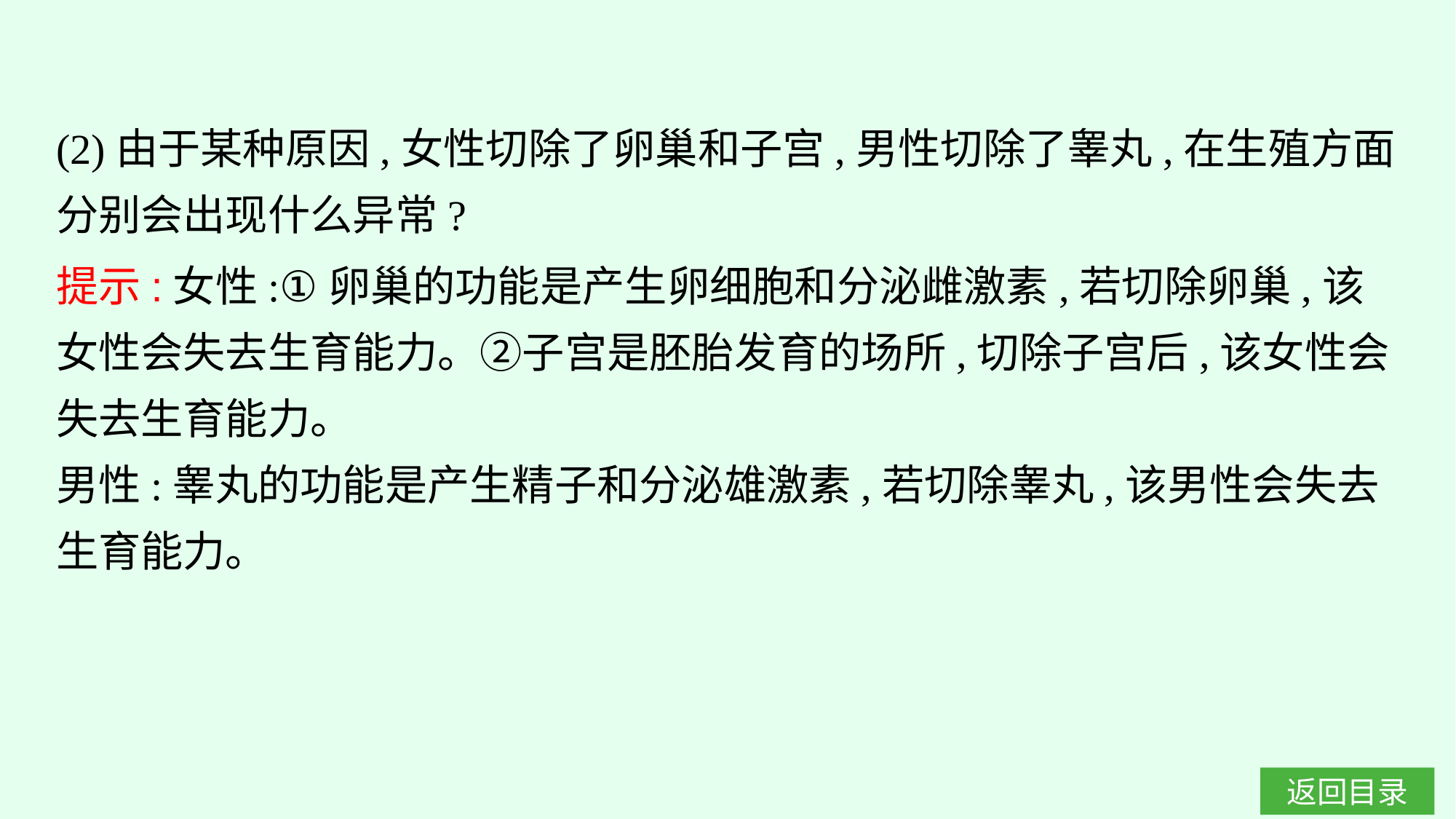

(2)由于某种原因,女性切除了卵巢和子宫,男性切除了睾丸,在生殖方面分别会出现什么异常?
提示:女性:①卵巢的功能是产生卵细胞和分泌雌激素,若切除卵巢,该女性会失去生育能力。②子宫是胚胎发育的场所,切除子宫后,该女性会失去生育能力。
男性:睾丸的功能是产生精子和分泌雄激素,若切除睾丸,该男性会失去生育能力。